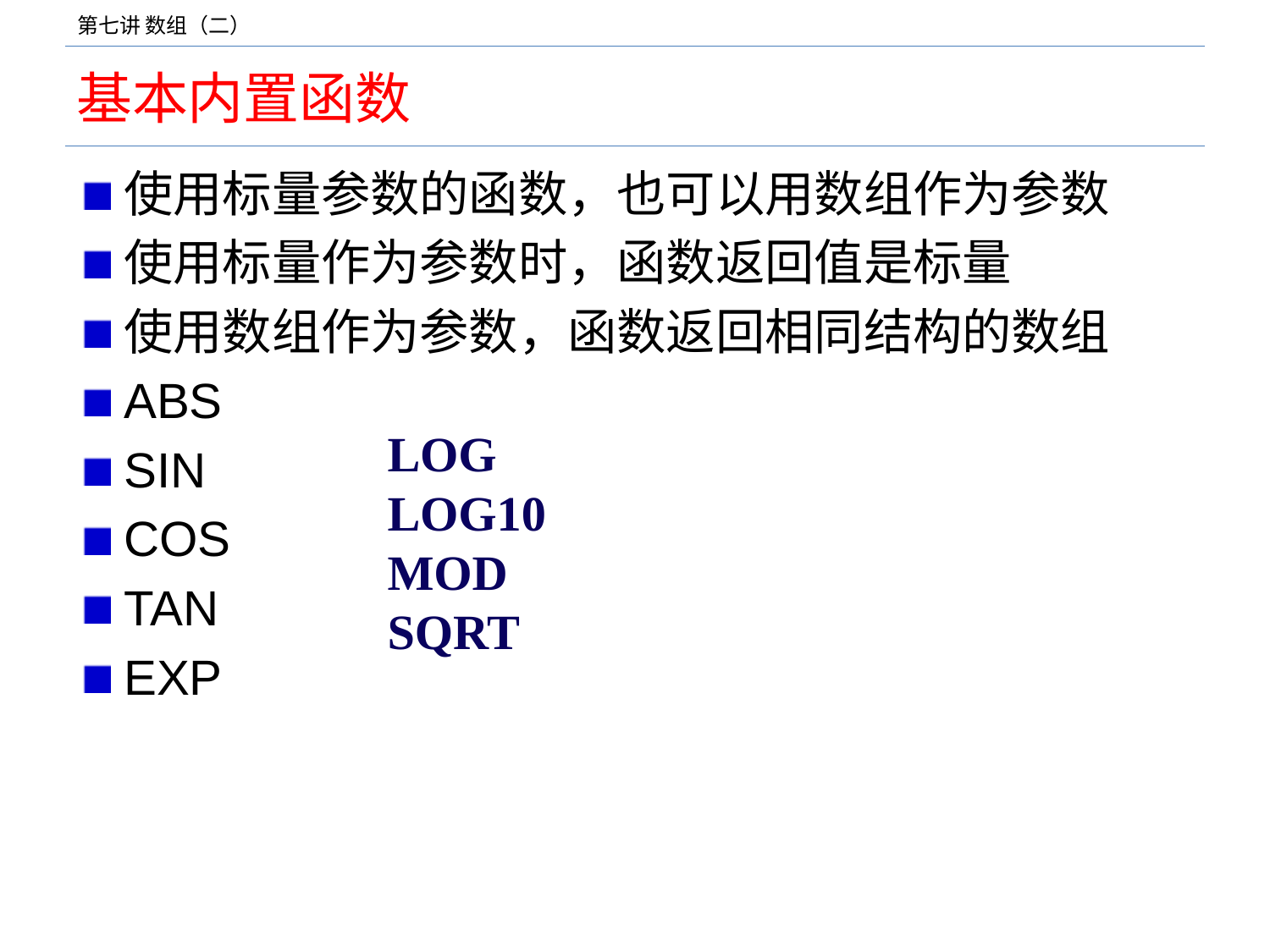

# 基本内置函数
使用标量参数的函数，也可以用数组作为参数
使用标量作为参数时，函数返回值是标量
使用数组作为参数，函数返回相同结构的数组
ABS
SIN
COS
TAN
EXP
LOG
LOG10
MOD
SQRT